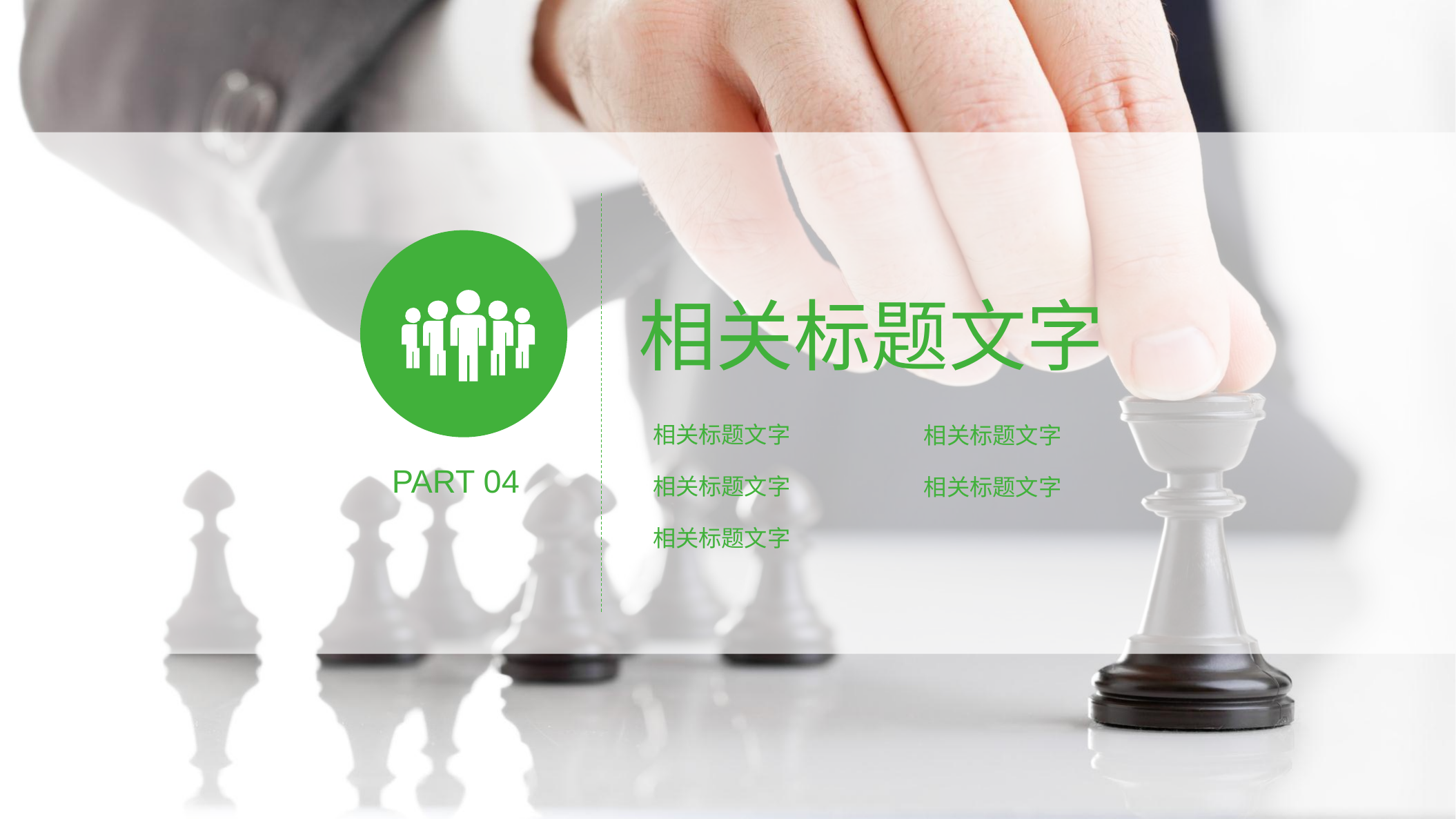

相关标题文字
相关标题文字
相关标题文字
PART 04
相关标题文字
相关标题文字
相关标题文字